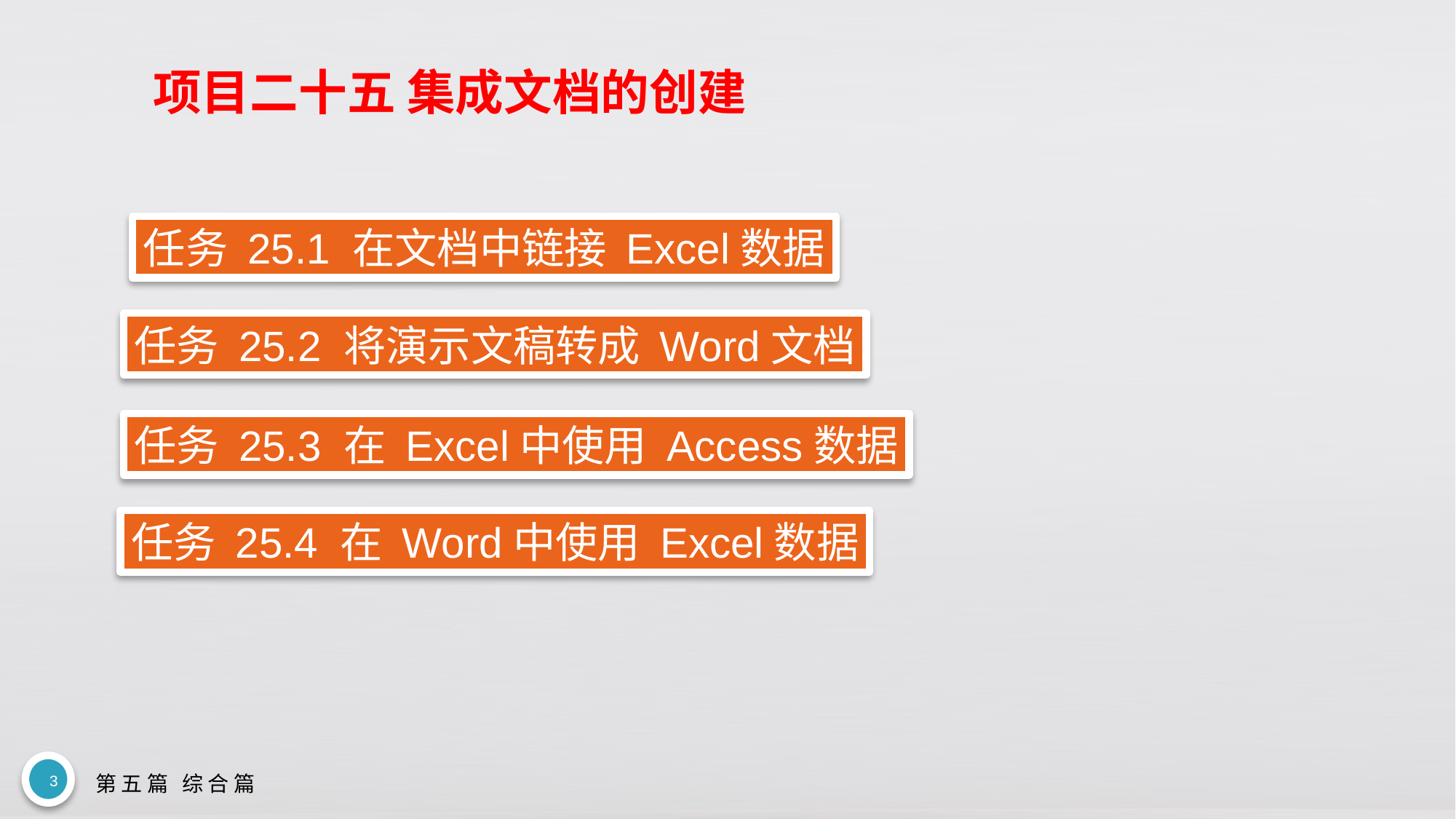

# 项目二十五 集成文档的创建
任务 25.1 在文档中链接 Excel数据
任务 25.2 将演示文稿转成 Word文档
任务 25.3 在 Excel中使用 Access数据
任务 25.4 在 Word中使用 Excel数据
3